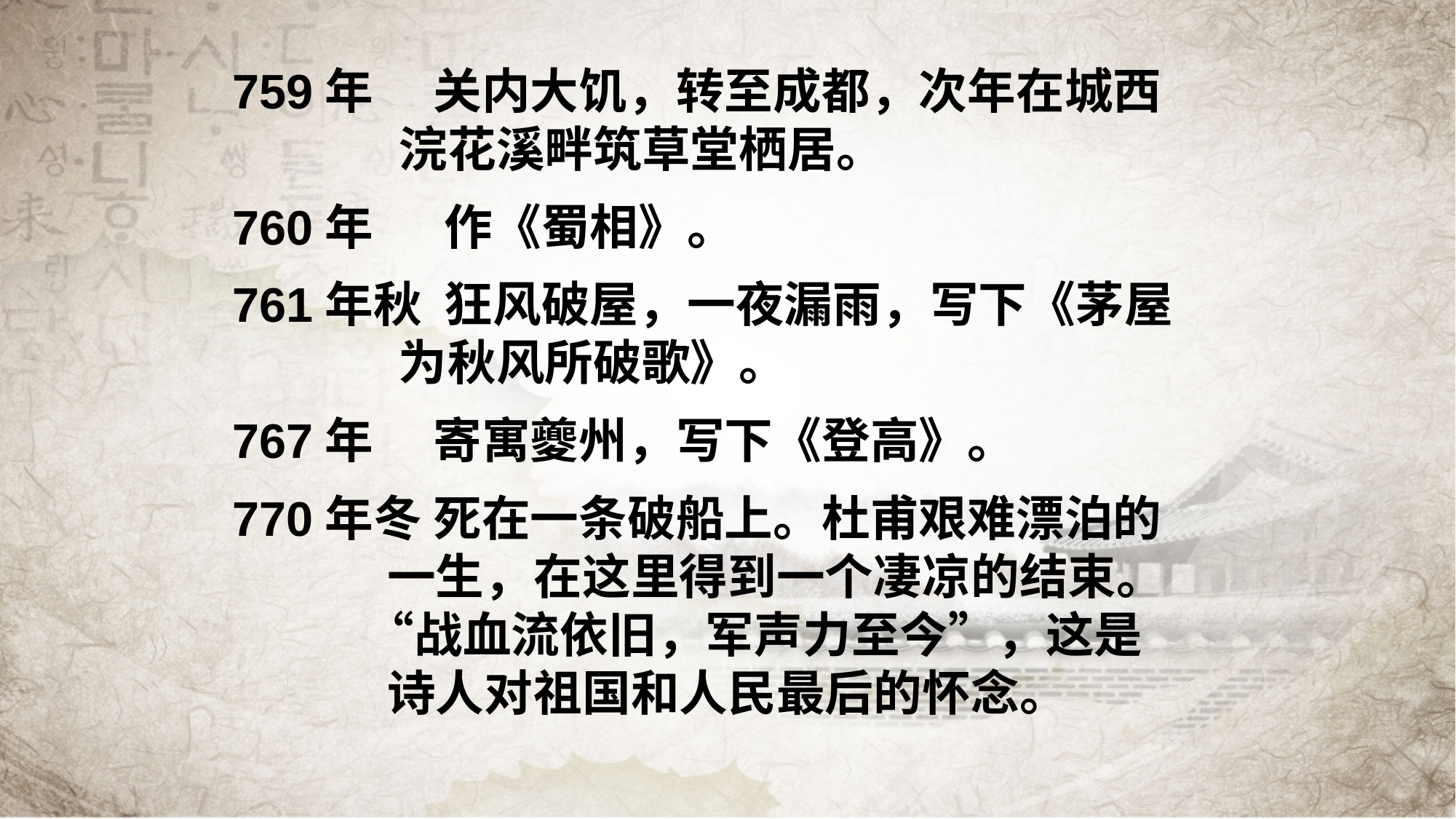

759年　 关内大饥，转至成都，次年在城西
               浣花溪畔筑草堂栖居。
760年　  作《蜀相》。
761年秋  狂风破屋，一夜漏雨，写下《茅屋
               为秋风所破歌》。
767年　 寄寓夔州，写下《登高》。
770年冬 死在一条破船上。杜甫艰难漂泊的
              一生，在这里得到一个凄凉的结束。
            “战血流依旧，军声力至今”，这是
              诗人对祖国和人民最后的怀念。